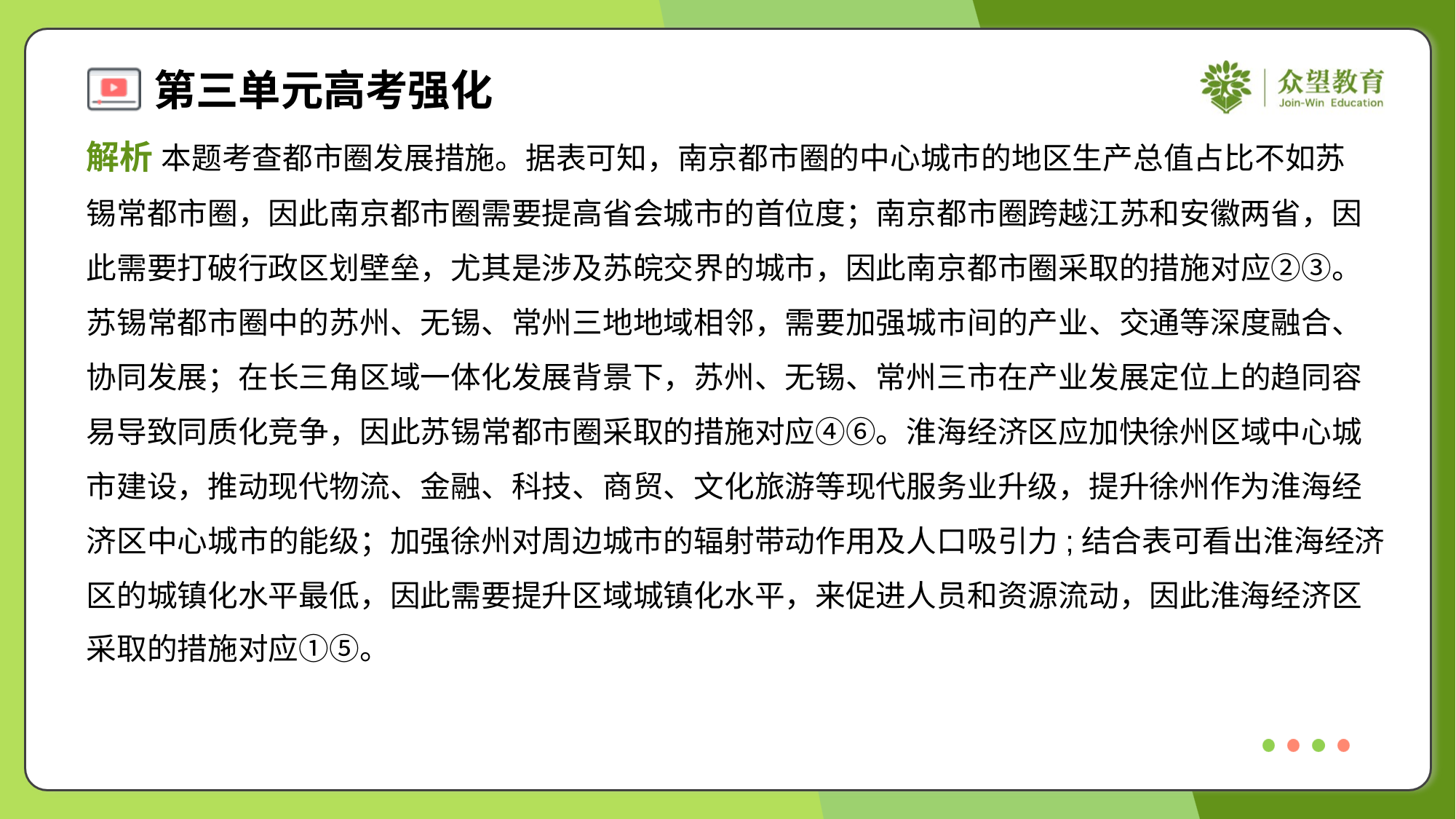

解析 本题考查都市圈发展措施。据表可知，南京都市圈的中心城市的地区生产总值占比不如苏
锡常都市圈，因此南京都市圈需要提高省会城市的首位度；南京都市圈跨越江苏和安徽两省，因
此需要打破行政区划壁垒，尤其是涉及苏皖交界的城市，因此南京都市圈采取的措施对应②③。
苏锡常都市圈中的苏州、无锡、常州三地地域相邻，需要加强城市间的产业、交通等深度融合、
协同发展；在长三角区域一体化发展背景下，苏州、无锡、常州三市在产业发展定位上的趋同容
易导致同质化竞争，因此苏锡常都市圈采取的措施对应④⑥。淮海经济区应加快徐州区域中心城
市建设，推动现代物流、金融、科技、商贸、文化旅游等现代服务业升级，提升徐州作为淮海经
济区中心城市的能级；加强徐州对周边城市的辐射带动作用及人口吸引力;结合表可看出淮海经济
区的城镇化水平最低，因此需要提升区域城镇化水平，来促进人员和资源流动，因此淮海经济区
采取的措施对应①⑤。